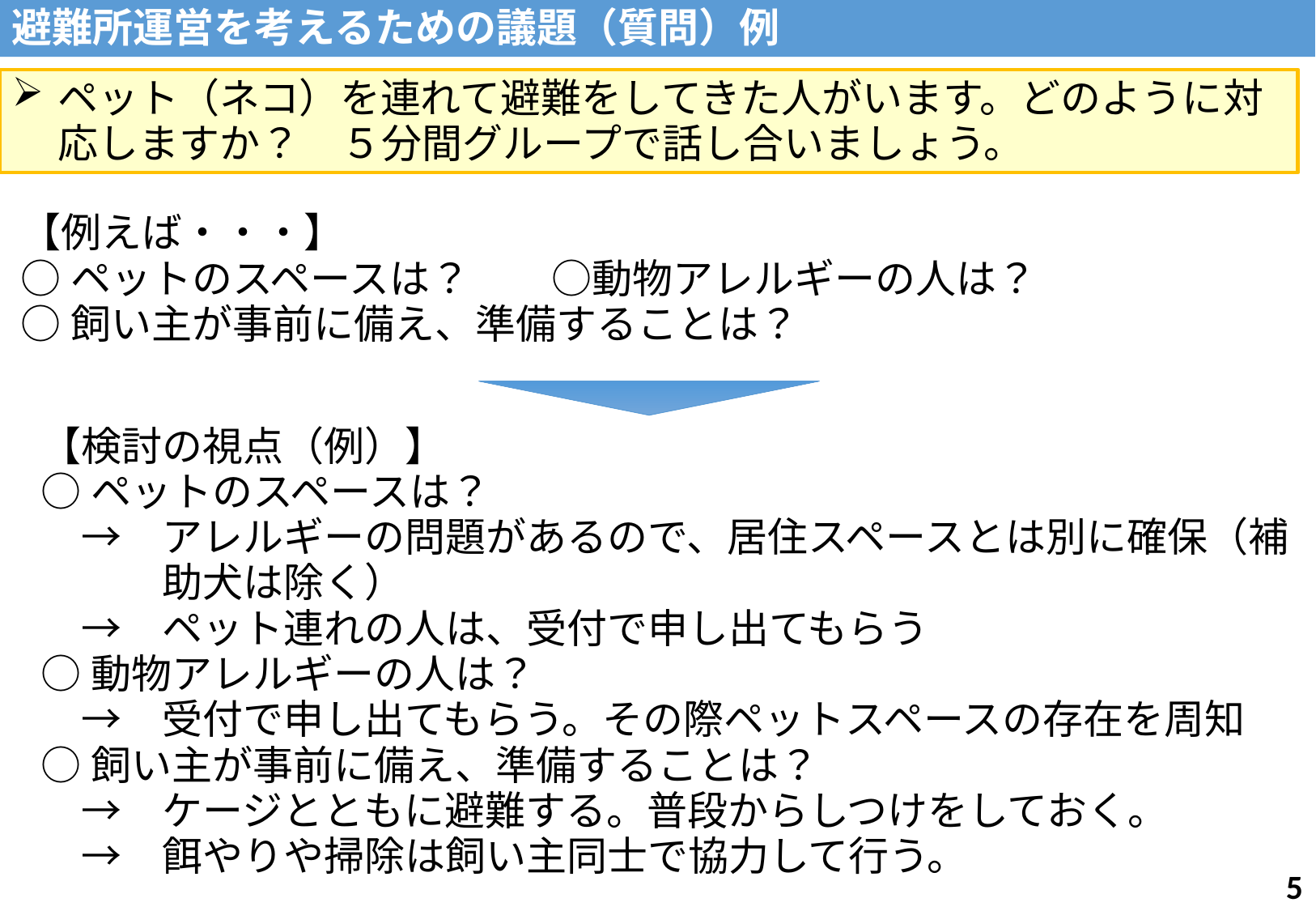

避難所運営を考えるための議題（質問）例

ペット（ネコ）を連れて避難をしてきた人がいます。どのように対応しますか？　５分間グループで話し合いましょう。
【例えば・・・】
○ペットのスペースは？　　○動物アレルギーの人は？
○飼い主が事前に備え、準備することは？

【検討の視点（例）】
○ペットのスペースは？
　→　アレルギーの問題があるので、居住スペースとは別に確保（補
　　　助犬は除く）
　→　ペット連れの人は、受付で申し出てもらう
○動物アレルギーの人は？
　→　受付で申し出てもらう。その際ペットスペースの存在を周知
○飼い主が事前に備え、準備することは？
　→　ケージとともに避難する。普段からしつけをしておく。
　→　餌やりや掃除は飼い主同士で協力して行う。
5